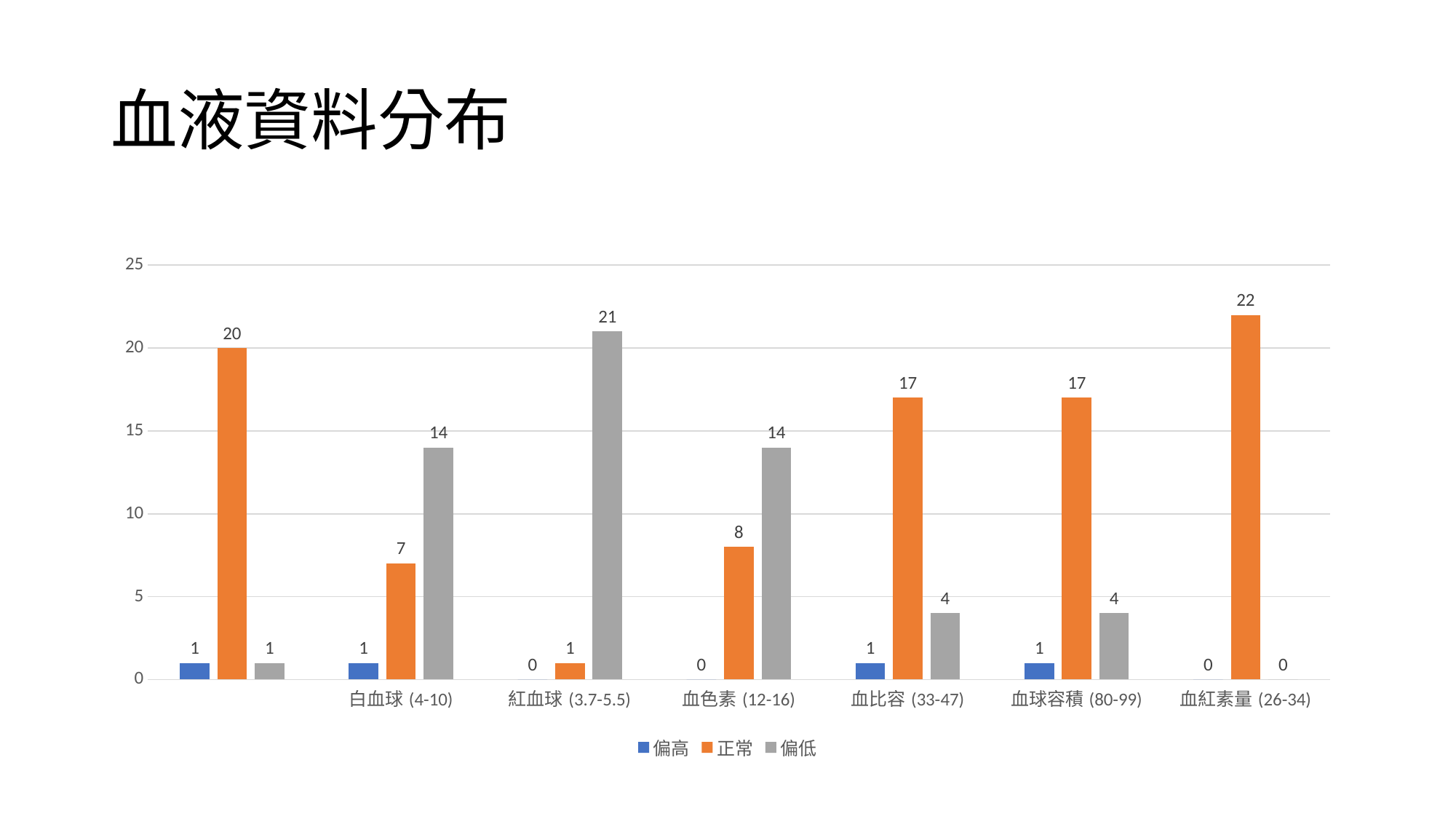

# 血液資料分布

### Chart

| Category | 偏高 | 正常 | 偏低 |
|---|---|---|---|
|  | 1.0 | 20.0 | 1.0 |
| 白血球(4-10) | 1.0 | 7.0 | 14.0 |
| 紅血球(3.7-5.5) | 0.0 | 1.0 | 21.0 |
| 血色素(12-16) | 0.0 | 8.0 | 14.0 |
| 血比容(33-47) | 1.0 | 17.0 | 4.0 |
| 血球容積(80-99) | 1.0 | 17.0 | 4.0 |
| 血紅素量(26-34) | 0.0 | 22.0 | 0.0 |